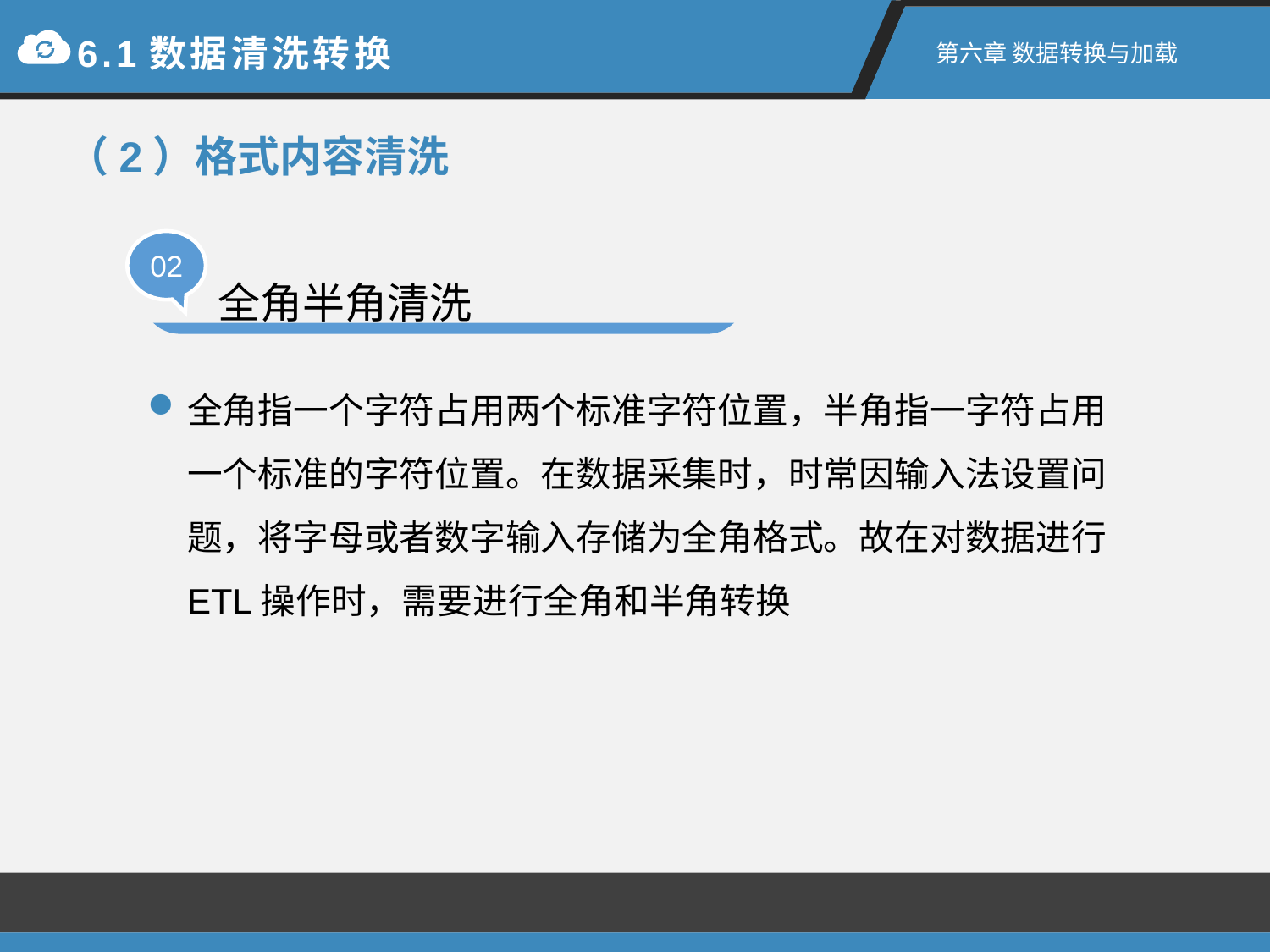

6.1数据清洗转换

第六章 数据转换与加载
（2）格式内容清洗
02

全角半角清洗

全角指一个字符占用两个标准字符位置，半角指一字符占用一个标准的字符位置。在数据采集时，时常因输入法设置问题，将字母或者数字输入存储为全角格式。故在对数据进行ETL操作时，需要进行全角和半角转换